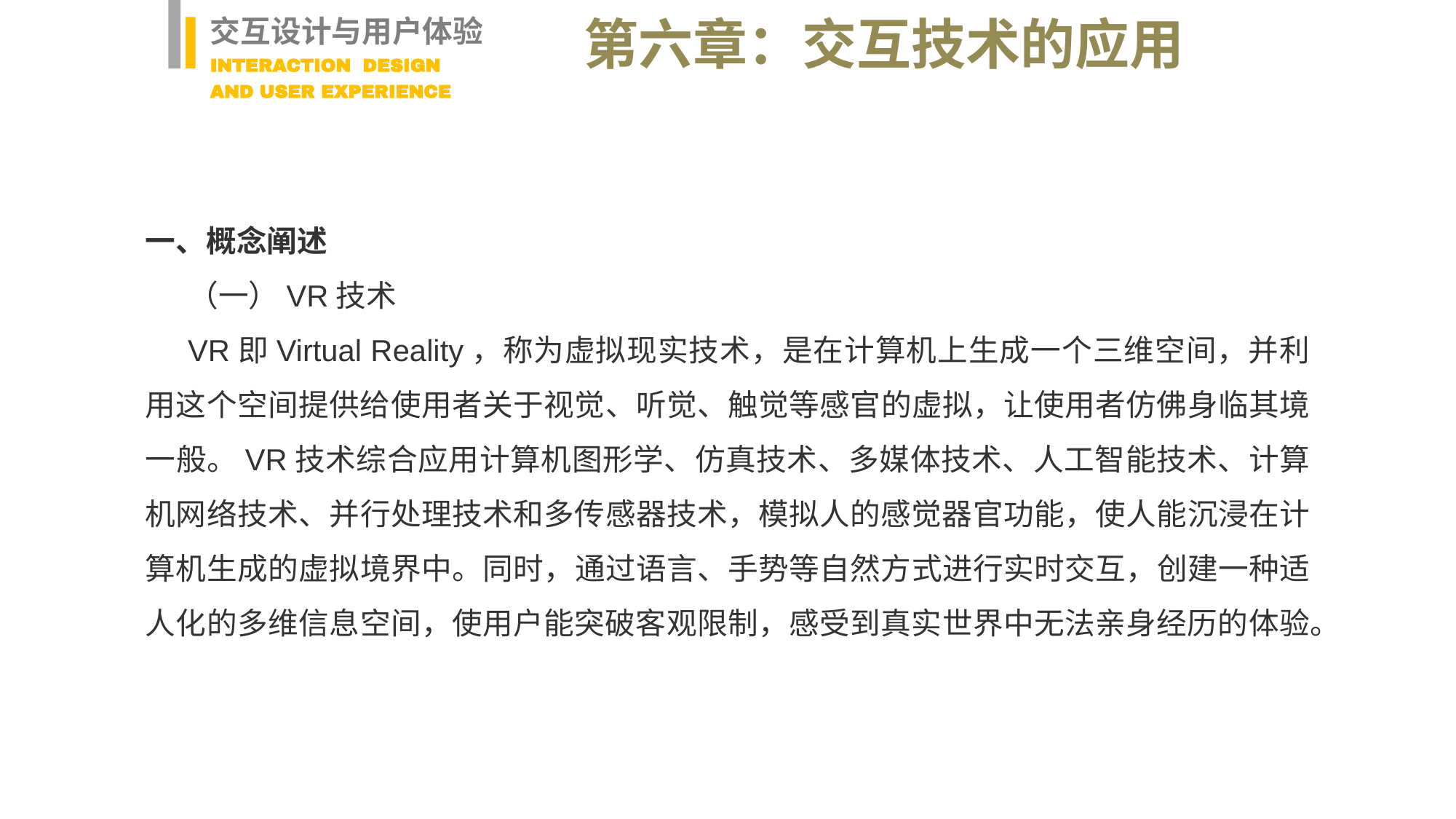

交互设计与用户体验
INTERACTION  DESIGN
AND USER EXPERIENCE
第六章：交互技术的应用

一、概念阐述
（一）VR技术
VR即Virtual Reality，称为虚拟现实技术，是在计算机上生成一个三维空间，并利用这个空间提供给使用者关于视觉、听觉、触觉等感官的虚拟，让使用者仿佛身临其境一般。VR技术综合应用计算机图形学、仿真技术、多媒体技术、人工智能技术、计算机网络技术、并行处理技术和多传感器技术，模拟人的感觉器官功能，使人能沉浸在计算机生成的虚拟境界中。同时，通过语言、手势等自然方式进行实时交互，创建一种适人化的多维信息空间，使用户能突破客观限制，感受到真实世界中无法亲身经历的体验。